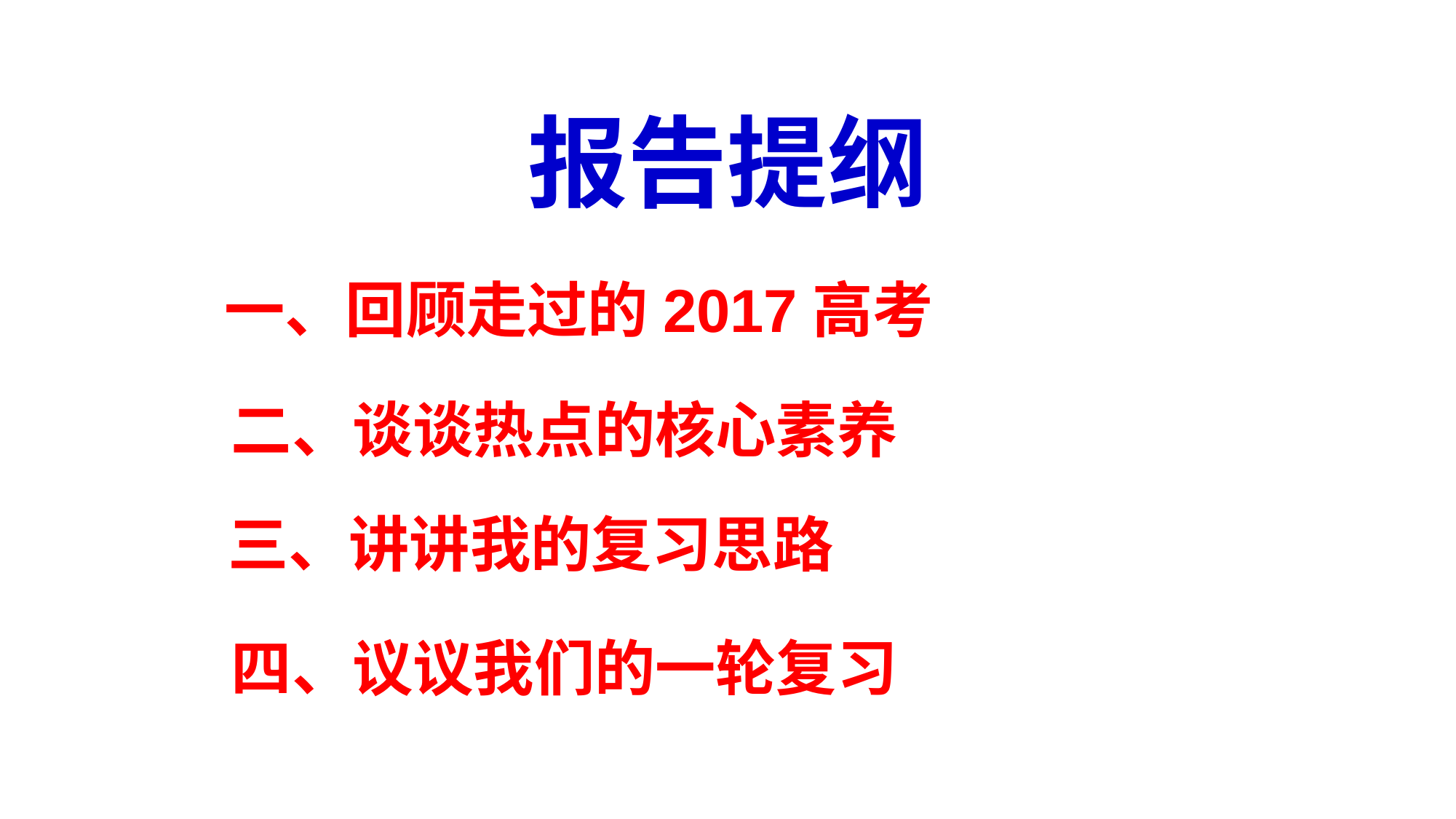

报告提纲
一、回顾走过的2017高考
二、谈谈热点的核心素养
三、讲讲我的复习思路
四、议议我们的一轮复习